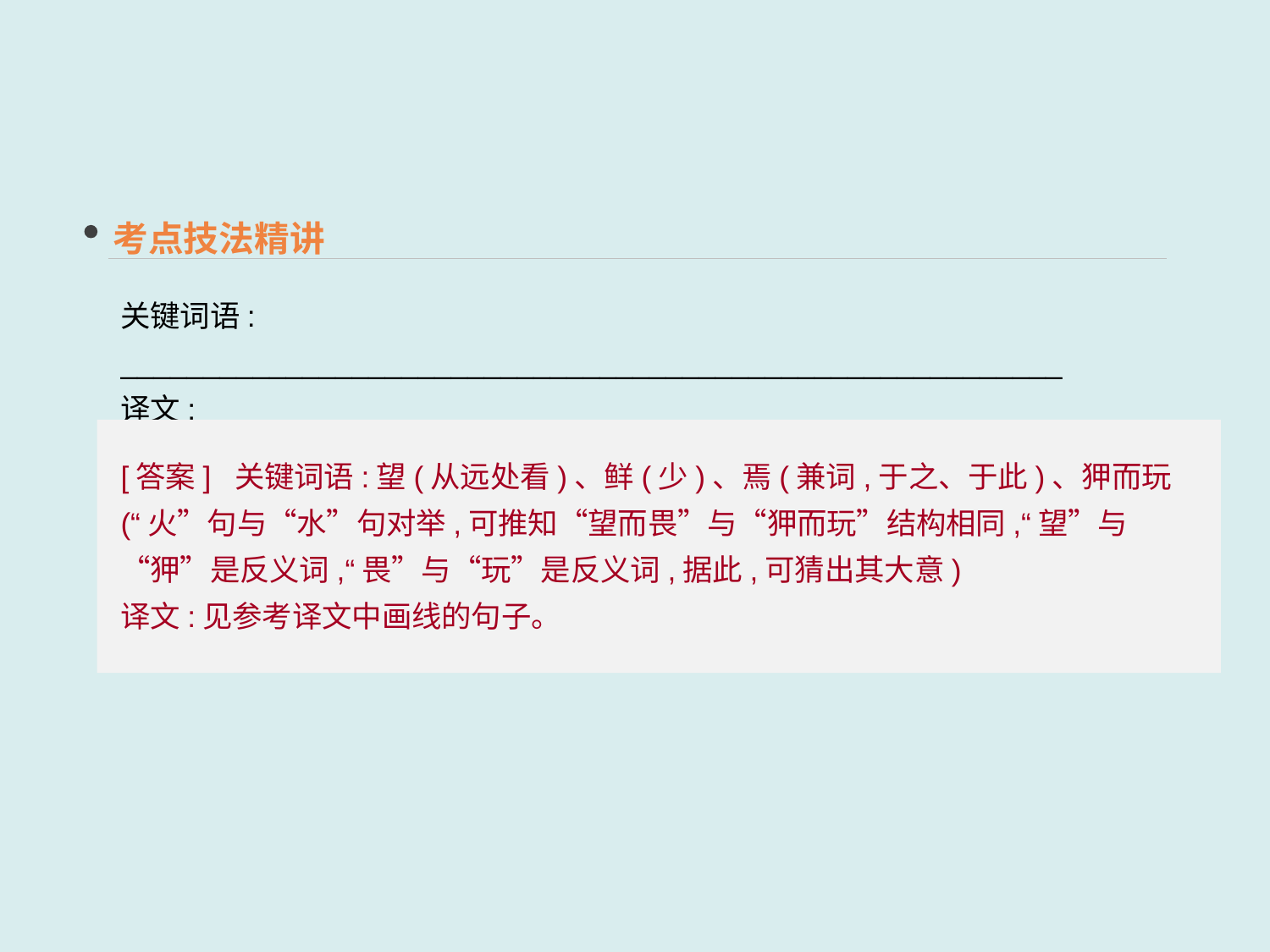

考点技法精讲

关键词语: _________________________________________________________
译文: ______________________________________________________________

[答案]  关键词语:望(从远处看)、鲜(少)、焉(兼词,于之、于此)、狎而玩(“火”句与“水”句对举,可推知“望而畏”与“狎而玩”结构相同,“望”与“狎”是反义词,“畏”与“玩”是反义词,据此,可猜出其大意)
译文:见参考译文中画线的句子。